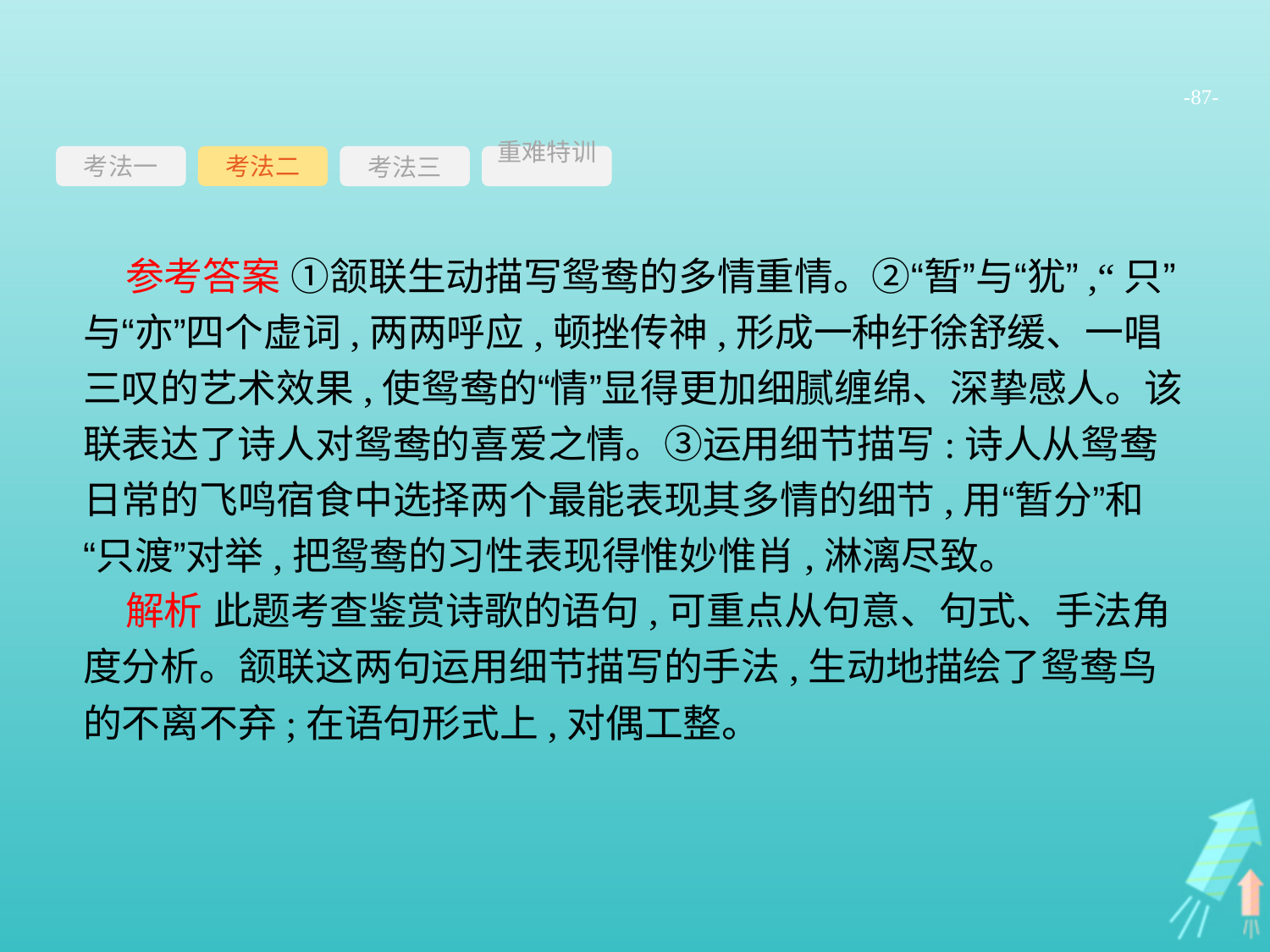

-87-
考法一
考法三
重难特训
考法二
参考答案 ①颔联生动描写鸳鸯的多情重情。②“暂”与“犹”,“只”与“亦”四个虚词,两两呼应,顿挫传神,形成一种纡徐舒缓、一唱三叹的艺术效果,使鸳鸯的“情”显得更加细腻缠绵、深挚感人。该联表达了诗人对鸳鸯的喜爱之情。③运用细节描写:诗人从鸳鸯日常的飞鸣宿食中选择两个最能表现其多情的细节,用“暂分”和“只渡”对举,把鸳鸯的习性表现得惟妙惟肖,淋漓尽致。
解析 此题考查鉴赏诗歌的语句,可重点从句意、句式、手法角度分析。颔联这两句运用细节描写的手法,生动地描绘了鸳鸯鸟的不离不弃;在语句形式上,对偶工整。